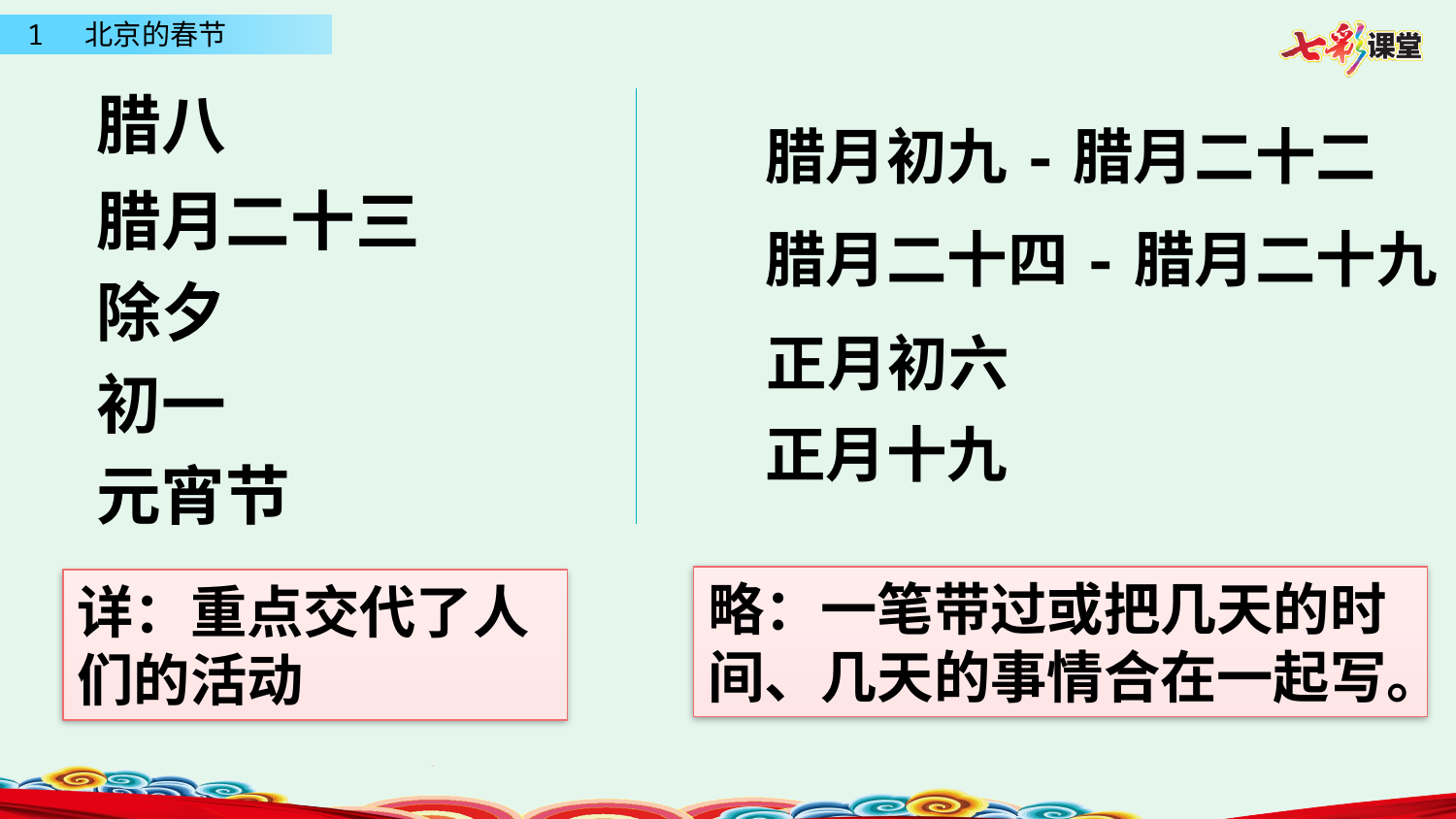

腊八
腊月初九-腊月二十二
腊月二十三
腊月二十四-腊月二十九
除夕
正月初六
初一
正月十九
元宵节
略：一笔带过或把几天的时间、几天的事情合在一起写。
详：重点交代了人们的活动